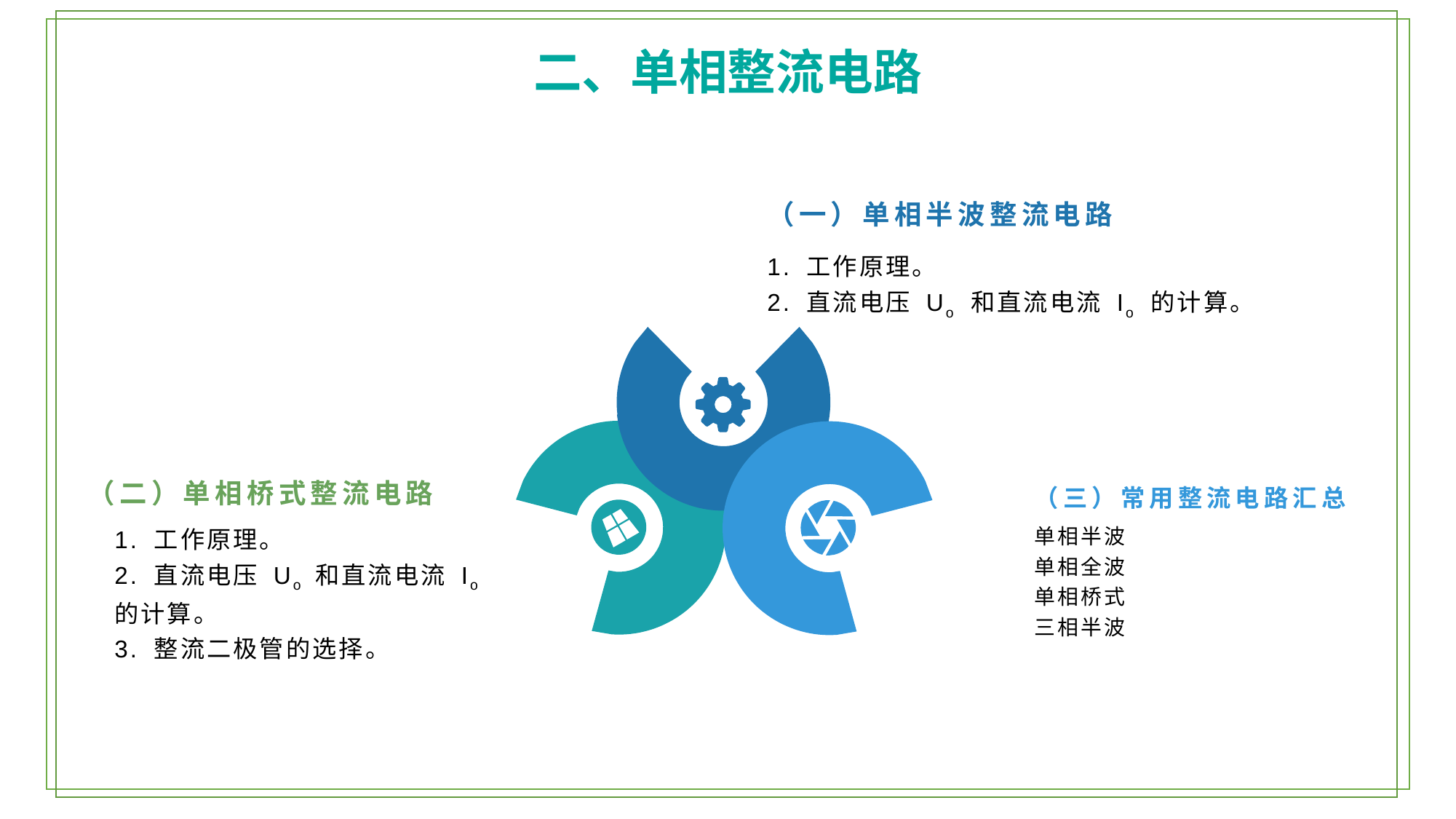

二、单相整流电路
（一）单相半波整流电路
1. 工作原理。
2. 直流电压 Uo 和直流电流 Io 的计算。

（二）单相桥式整流电路
（三）常用整流电路汇总

1. 工作原理。
2. 直流电压 Uo 和直流电流 Io 的计算。
3. 整流二极管的选择。
单相半波
单相全波
单相桥式
三相半波